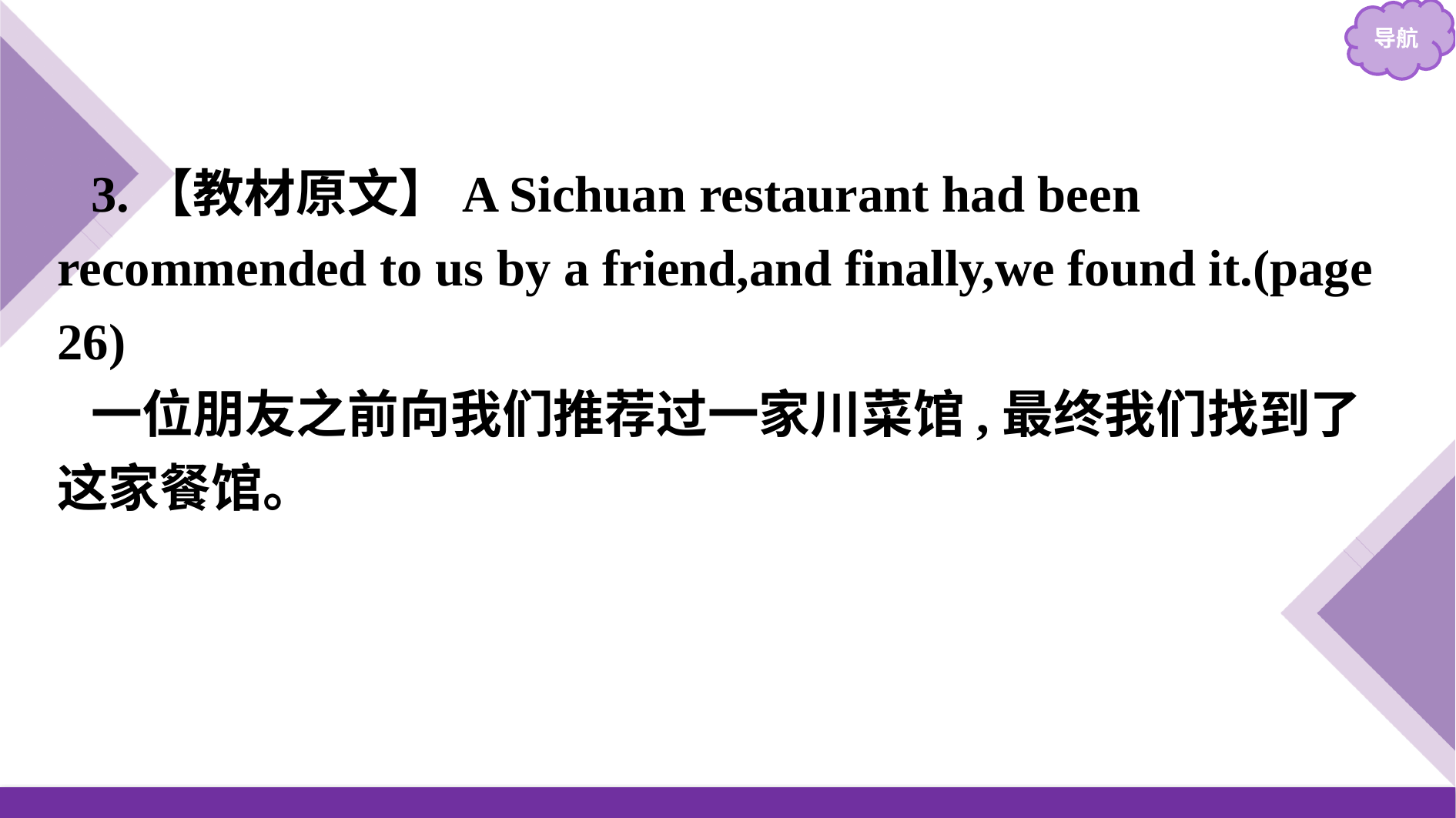

3.【教材原文】A Sichuan restaurant had been recommended to us by a friend,and finally,we found it.(page 26)
一位朋友之前向我们推荐过一家川菜馆,最终我们找到了这家餐馆。